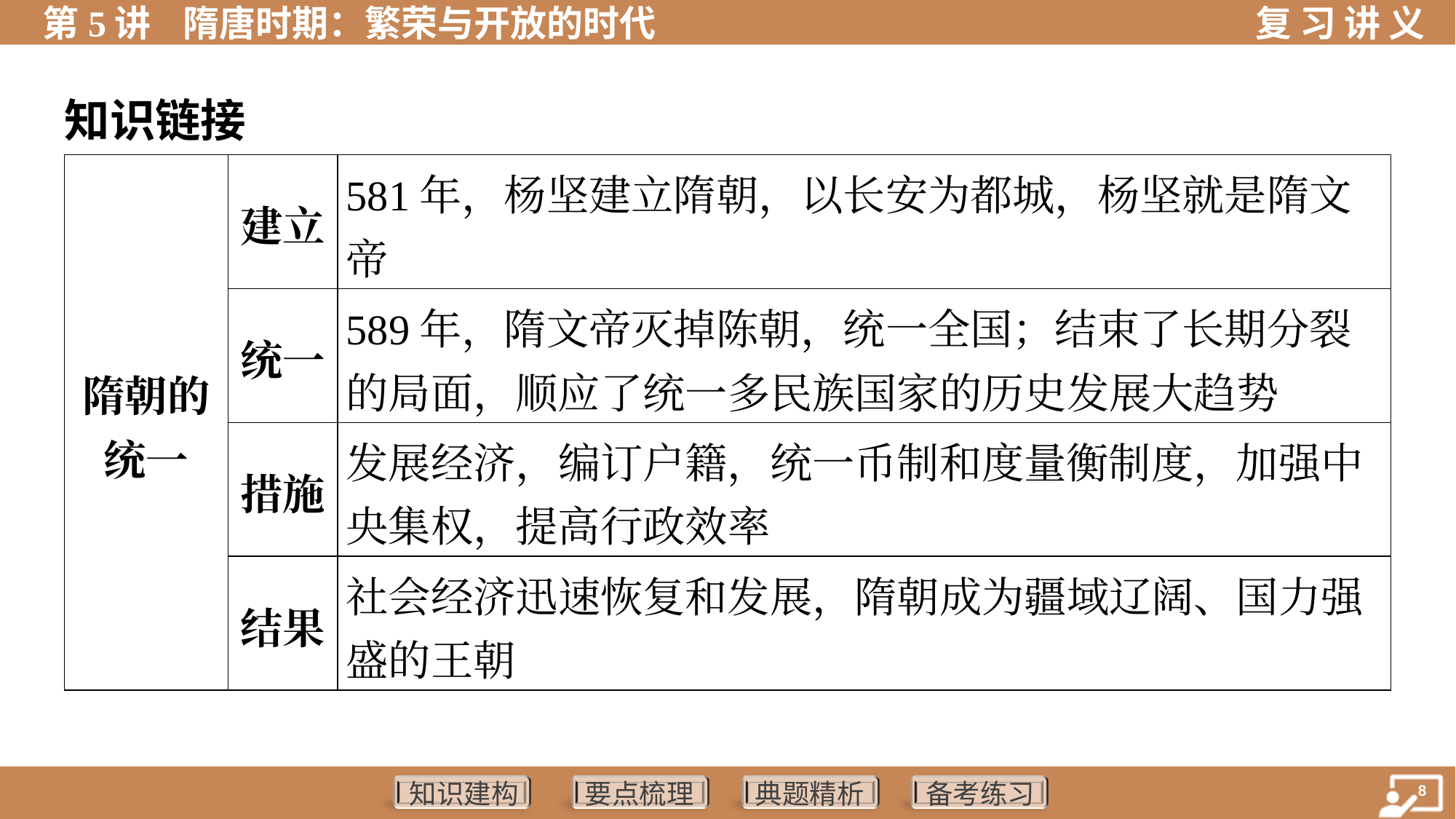

知识链接
| 隋朝的 统一 | 建立 | 581年，杨坚建立隋朝，以长安为都城，杨坚就是隋文 帝 |  |  |  |  |  |
| --- | --- | --- | --- | --- | --- | --- | --- |
|  | 统一 | 589年，隋文帝灭掉陈朝，统一全国；结束了长期分裂 的局面，顺应了统一多民族国家的历史发展大趋势 |  |  |  |  |  |
|  | 措施 | 发展经济，编订户籍，统一币制和度量衡制度，加强中 央集权，提高行政效率 |  |  |  |  |  |
|  | 结果 | 社会经济迅速恢复和发展，隋朝成为疆域辽阔、国力强 盛的王朝 |  |  |  |  |  |